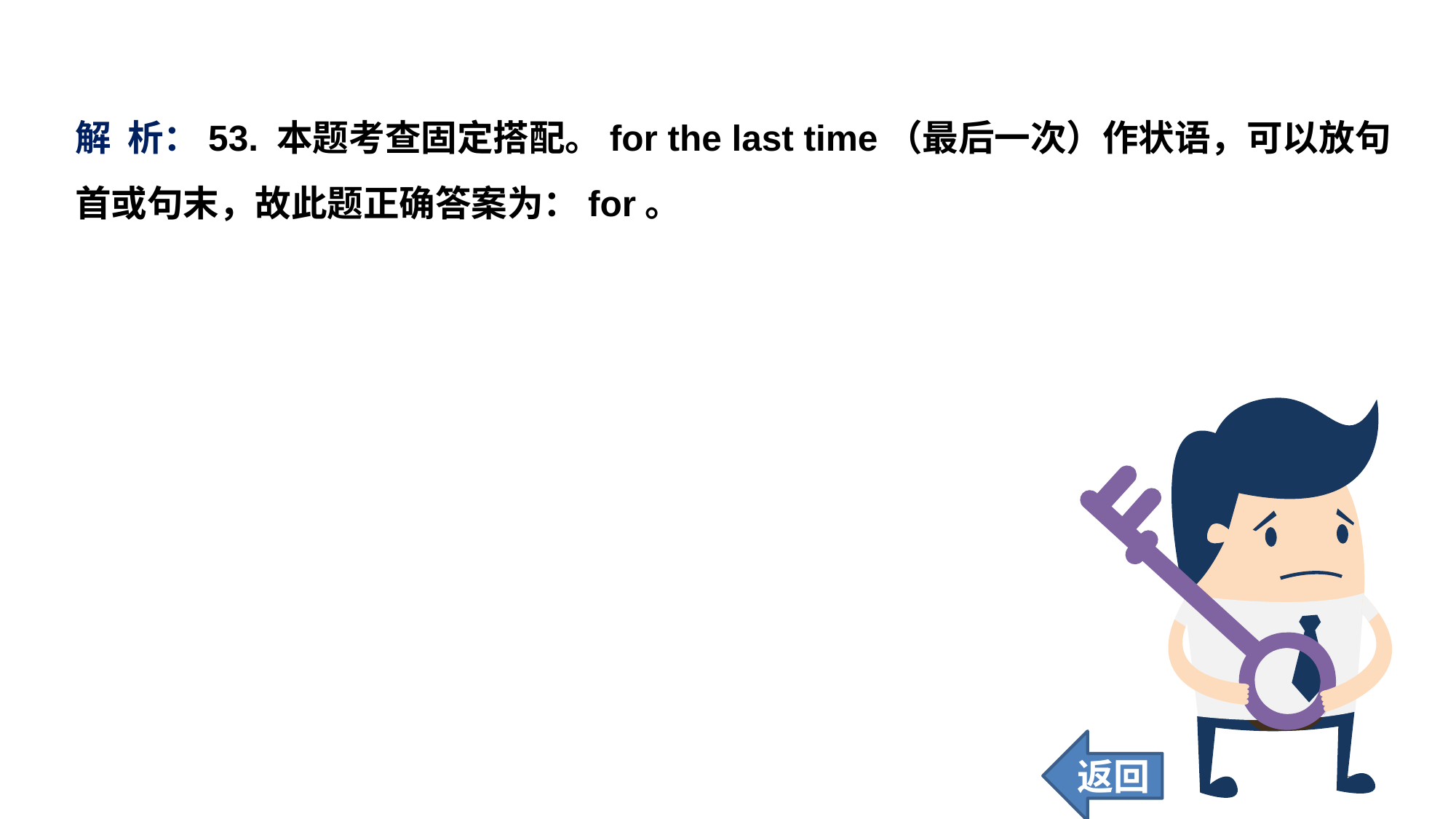

解  析：53. 本题考查固定搭配。for the last time（最后一次）作状语，可以放句首或句末，故此题正确答案为：for。

返回
228